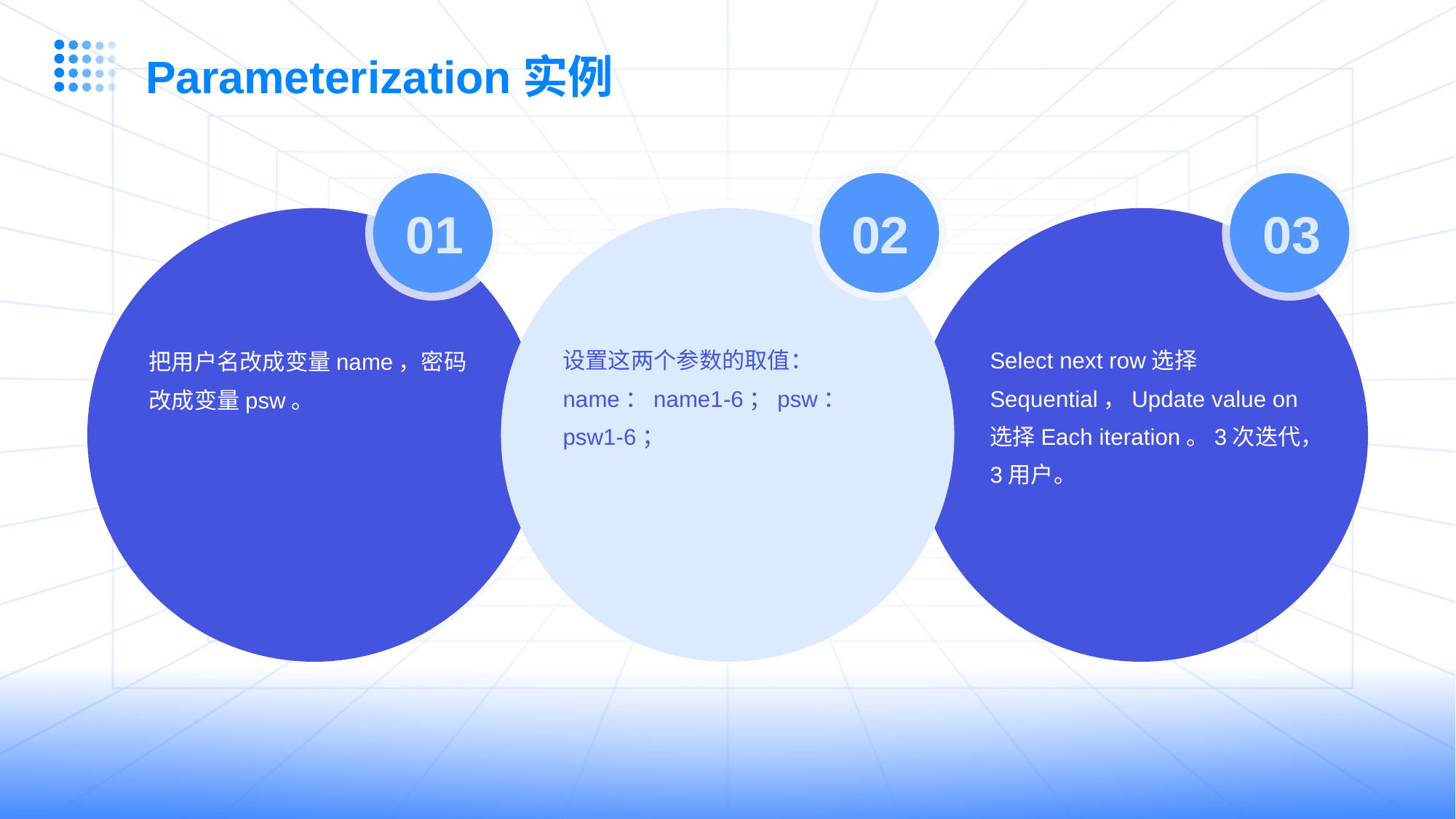

Parameterization实例

01
02
03

设置这两个参数的取值：name：name1-6；psw：psw1-6；
Select next row选择Sequential，Update value on选择Each iteration。3次迭代，3用户。
把用户名改成变量name，密码改成变量psw。